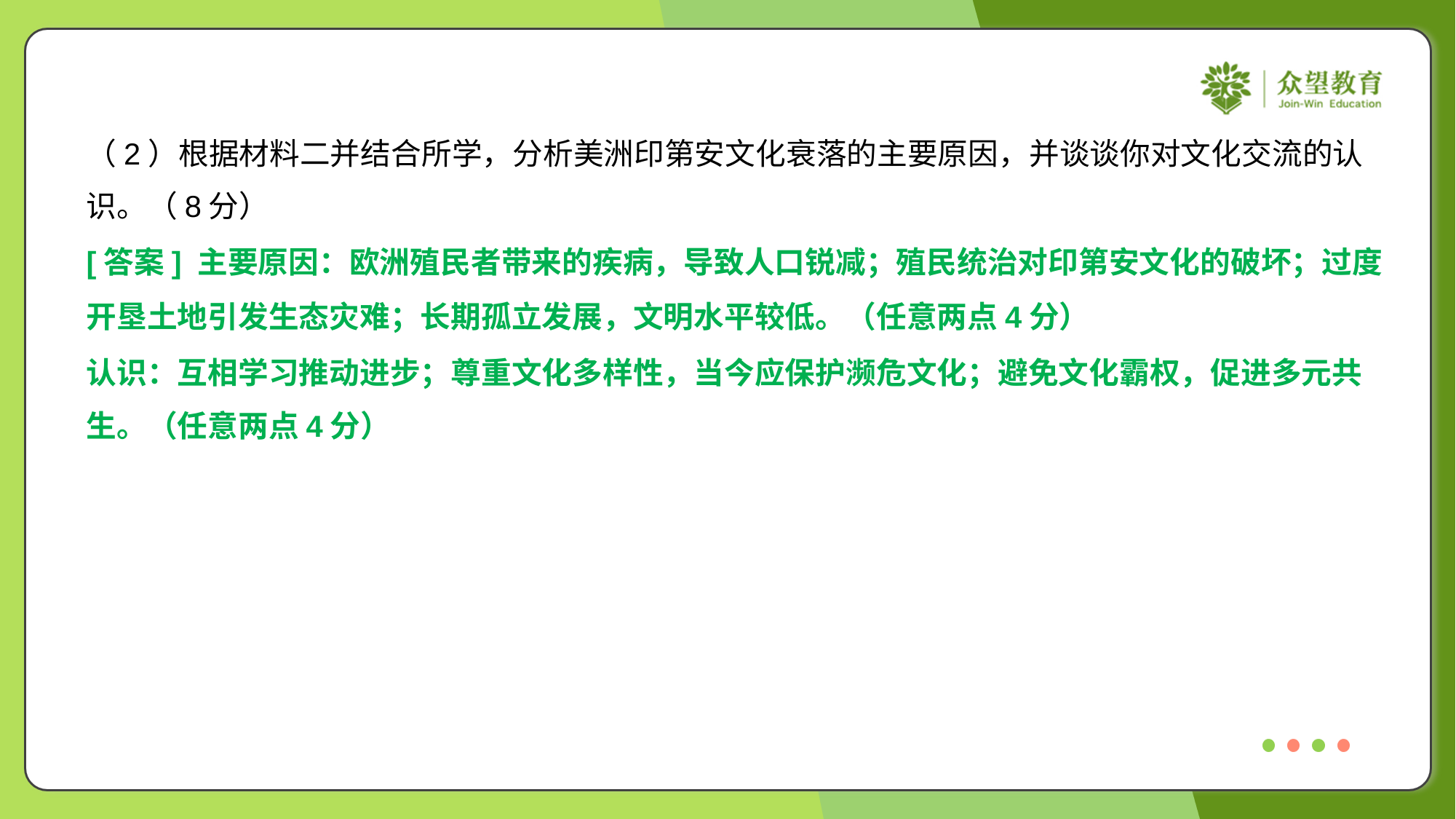

（2）根据材料二并结合所学，分析美洲印第安文化衰落的主要原因，并谈谈你对文化交流的认
识。（8分）
[答案] 主要原因：欧洲殖民者带来的疾病，导致人口锐减；殖民统治对印第安文化的破坏；过度
开垦土地引发生态灾难；长期孤立发展，文明水平较低。（任意两点4分）
认识：互相学习推动进步；尊重文化多样性，当今应保护濒危文化；避免文化霸权，促进多元共
生。（任意两点4分）